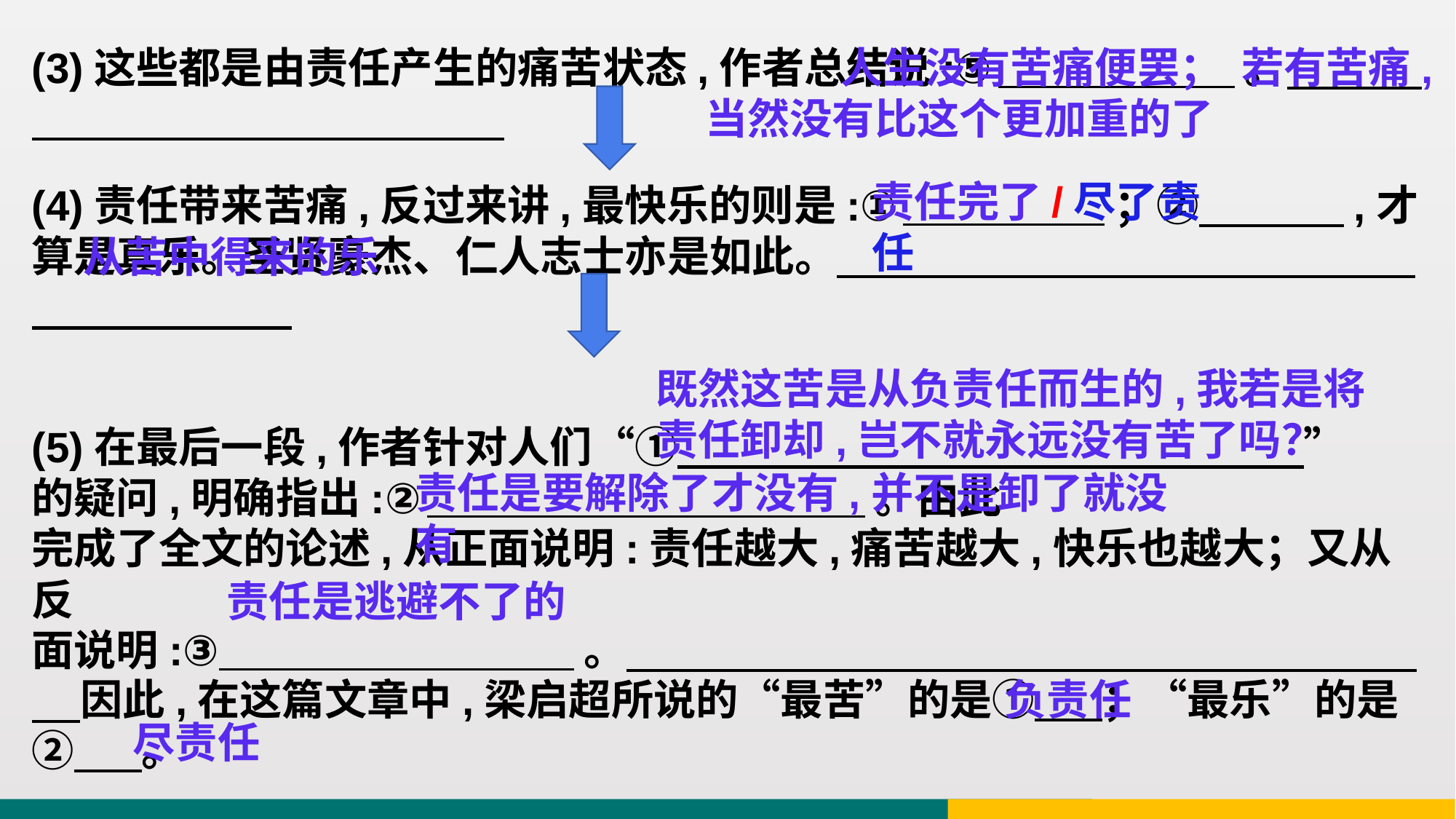

(3)这些都是由责任产生的痛苦状态,作者总结说:⑤                    。
             人生没有苦痛便罢；  若有苦痛,当然没有比这个更加重的了

责任完了/尽了责任
(4)责任带来苦痛,反过来讲,最快乐的则是:①                 ；②               ,才算是真乐。圣贤豪杰、仁人志士亦是如此。
从苦中得来的乐

既然这苦是从负责任而生的,我若是将责任卸却,岂不就永远没有苦了吗？
(5)在最后一段,作者针对人们“①                                                                 ”
的疑问,明确指出:②                                     。由此
完成了全文的论述,从正面说明:责任越大,痛苦越大,快乐也越大；又从反
面说明:③                              。
责任是要解除了才没有,并不是卸了就没有
责任是逃避不了的
    因此,在这篇文章中,梁启超所说的“最苦”的是①       ；“最乐”的是②       。
负责任
尽责任